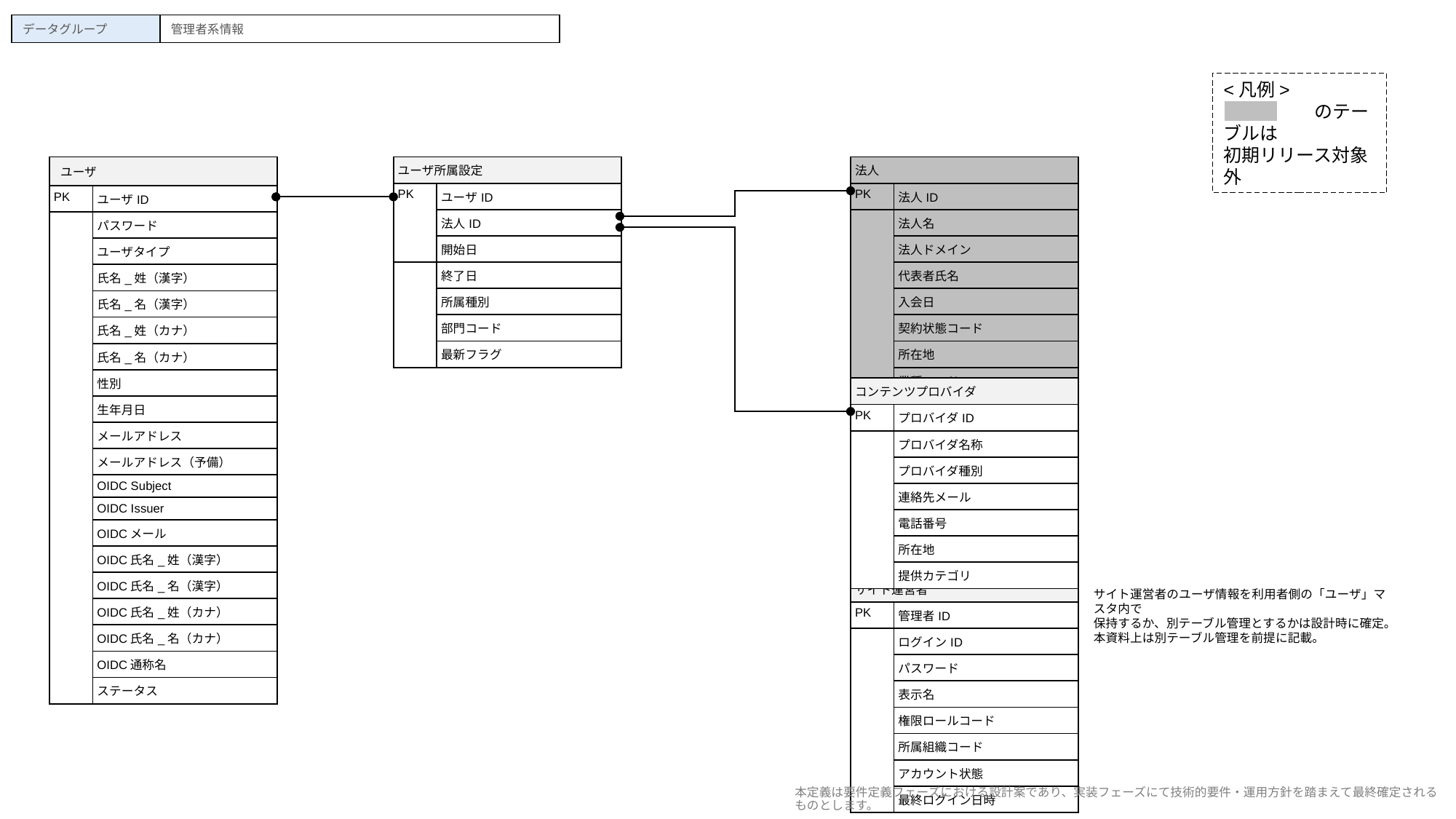

| データグループ | 管理者系情報 |
| --- | --- |
<凡例>
　　　　　のテーブルは
初期リリース対象外

| ユーザ |  |
| --- | --- |
| PK | ユーザID |
|  | パスワード |
|  | ユーザタイプ |
|  | 氏名\_姓（漢字） |
|  | 氏名\_名（漢字） |
|  | 氏名\_姓（カナ） |
|  | 氏名\_名（カナ） |
|  | 性別 |
|  | 生年月日 |
|  | メールアドレス |
|  | メールアドレス（予備） |
|  | OIDC Subject |
|  | OIDC Issuer |
|  | OIDCメール |
|  | OIDC氏名\_姓（漢字） |
|  | OIDC氏名\_名（漢字） |
|  | OIDC氏名\_姓（カナ） |
|  | OIDC氏名\_名（カナ） |
|  | OIDC通称名 |
|  | ステータス |
| ユーザ所属設定 |  |
| --- | --- |
| PK | ユーザID |
|  | 法人ID |
|  | 開始日 |
|  | 終了日 |
|  | 所属種別 |
|  | 部門コード |
|  | 最新フラグ |
| 法人 |  |
| --- | --- |
| PK | 法人ID |
|  | 法人名 |
|  | 法人ドメイン |
|  | 代表者氏名 |
|  | 入会日 |
|  | 契約状態コード |
|  | 所在地 |
|  | 業種コード |

| コンテンツプロバイダ |  |
| --- | --- |
| PK | プロバイダID |
|  | プロバイダ名称 |
|  | プロバイダ種別 |
|  | 連絡先メール |
|  | 電話番号 |
|  | 所在地 |
|  | 提供カテゴリ |

| サイト運営者 |  |
| --- | --- |
| PK | 管理者ID |
|  | ログインID |
|  | パスワード |
|  | 表示名 |
|  | 権限ロールコード |
|  | 所属組織コード |
|  | アカウント状態 |
|  | 最終ログイン日時 |
サイト運営者のユーザ情報を利用者側の「ユーザ」マスタ内で
保持するか、別テーブル管理とするかは設計時に確定。
本資料上は別テーブル管理を前提に記載。
本定義は要件定義フェーズにおける設計案であり、実装フェーズにて技術的要件・運用方針を踏まえて最終確定されるものとします。